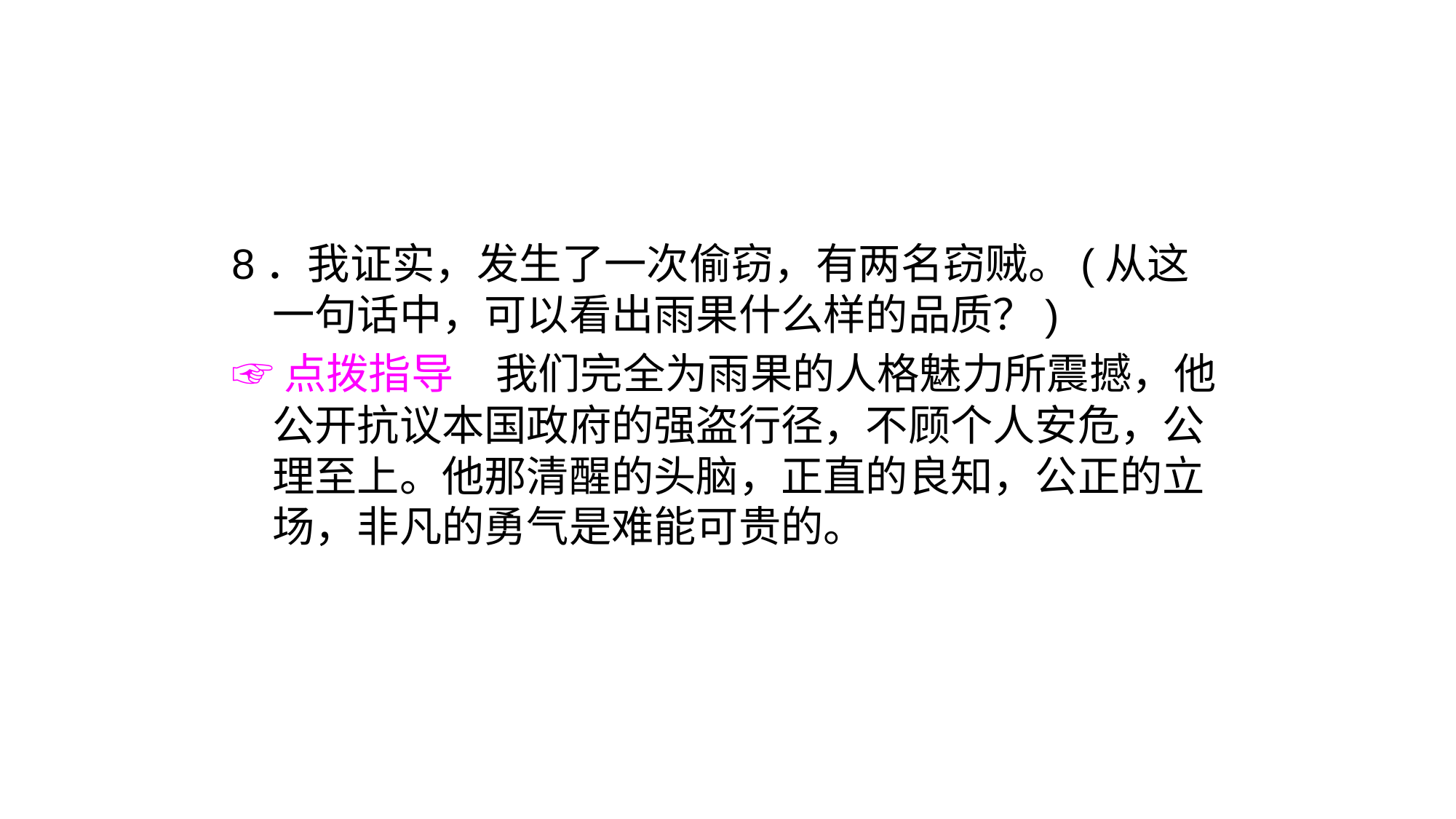

8．我证实，发生了一次偷窃，有两名窃贼。(从这一句话中，可以看出雨果什么样的品质？)
☞点拨指导　我们完全为雨果的人格魅力所震撼，他公开抗议本国政府的强盗行径，不顾个人安危，公理至上。他那清醒的头脑，正直的良知，公正的立场，非凡的勇气是难能可贵的。